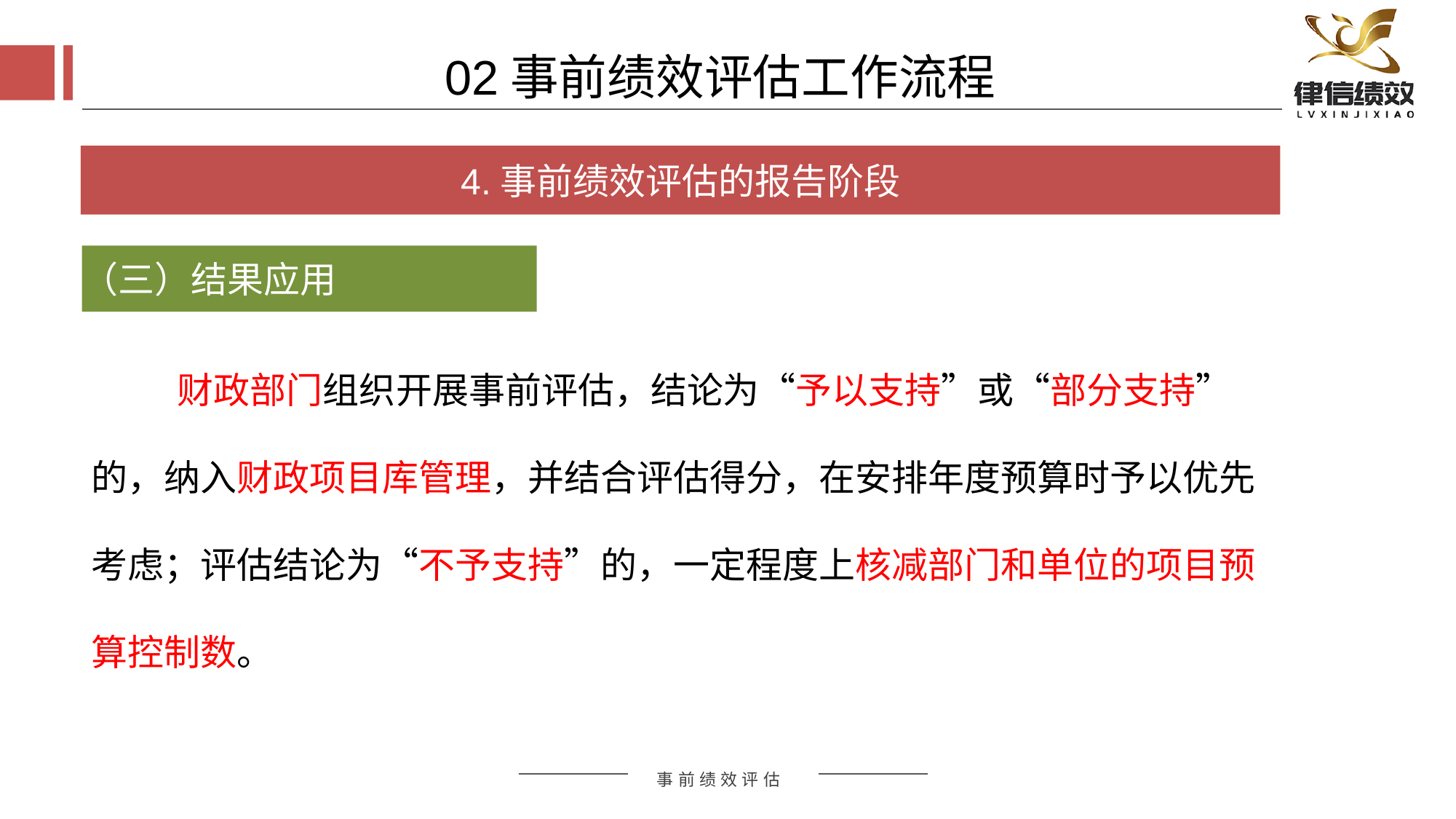

02事前绩效评估工作流程
4.事前绩效评估的报告阶段
（三）结果应用
财政部门组织开展事前评估，结论为“予以支持”或“部分支持”的，纳入财政项目库管理，并结合评估得分，在安排年度预算时予以优先考虑；评估结论为“不予支持”的，一定程度上核减部门和单位的项目预算控制数。
评估方式
评估方式